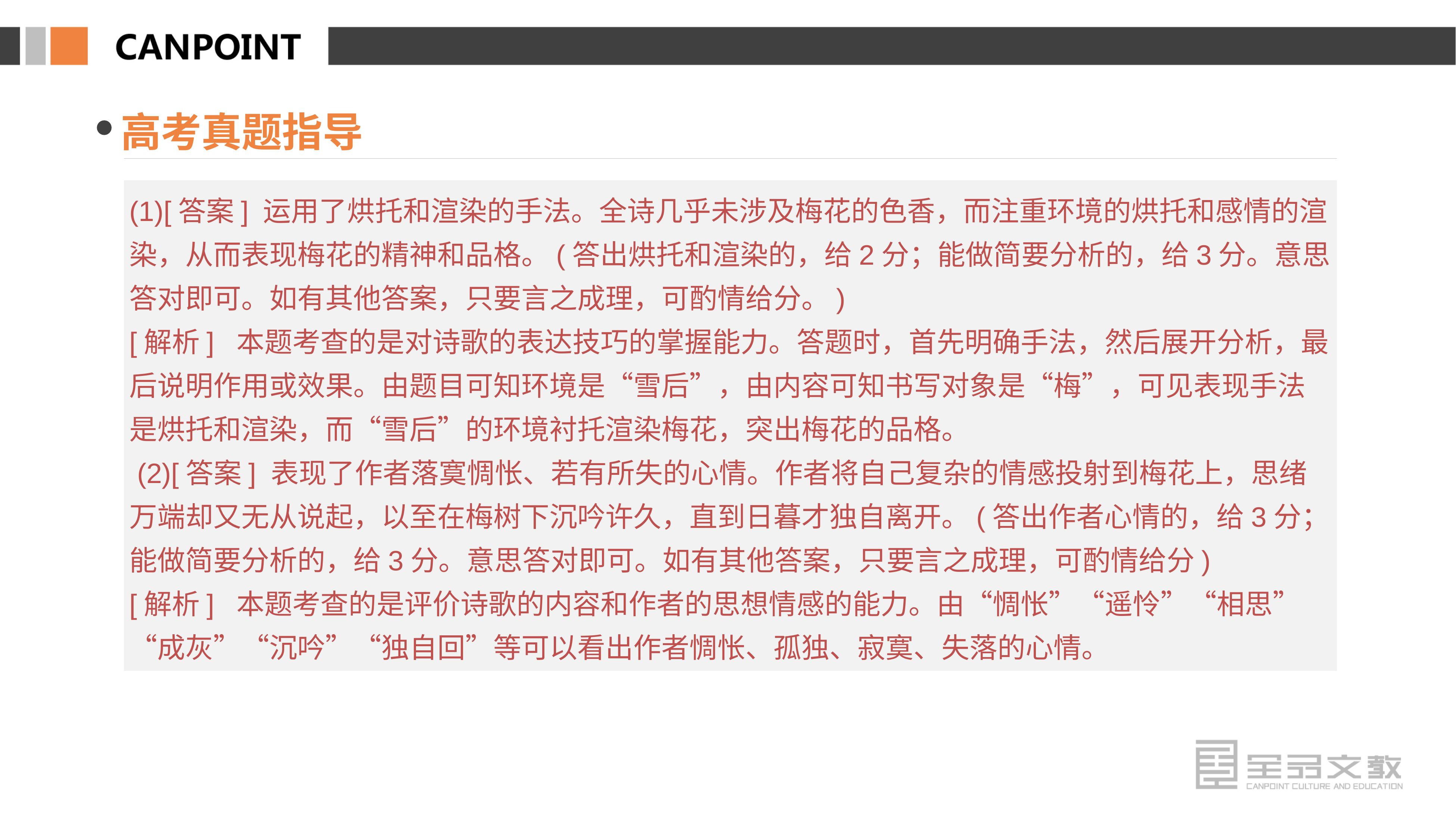

高考真题指导

(1)[答案] 运用了烘托和渲染的手法。全诗几乎未涉及梅花的色香，而注重环境的烘托和感情的渲染，从而表现梅花的精神和品格。(答出烘托和渲染的，给2分；能做简要分析的，给3分。意思答对即可。如有其他答案，只要言之成理，可酌情给分。)
[解析]  本题考查的是对诗歌的表达技巧的掌握能力。答题时，首先明确手法，然后展开分析，最后说明作用或效果。由题目可知环境是“雪后”，由内容可知书写对象是“梅”，可见表现手法是烘托和渲染，而“雪后”的环境衬托渲染梅花，突出梅花的品格。
 (2)[答案] 表现了作者落寞惆怅、若有所失的心情。作者将自己复杂的情感投射到梅花上，思绪万端却又无从说起，以至在梅树下沉吟许久，直到日暮才独自离开。(答出作者心情的，给3分；能做简要分析的，给3分。意思答对即可。如有其他答案，只要言之成理，可酌情给分)
[解析]  本题考查的是评价诗歌的内容和作者的思想情感的能力。由“惆怅”“遥怜”“相思”“成灰”“沉吟”“独自回”等可以看出作者惆怅、孤独、寂寞、失落的心情。